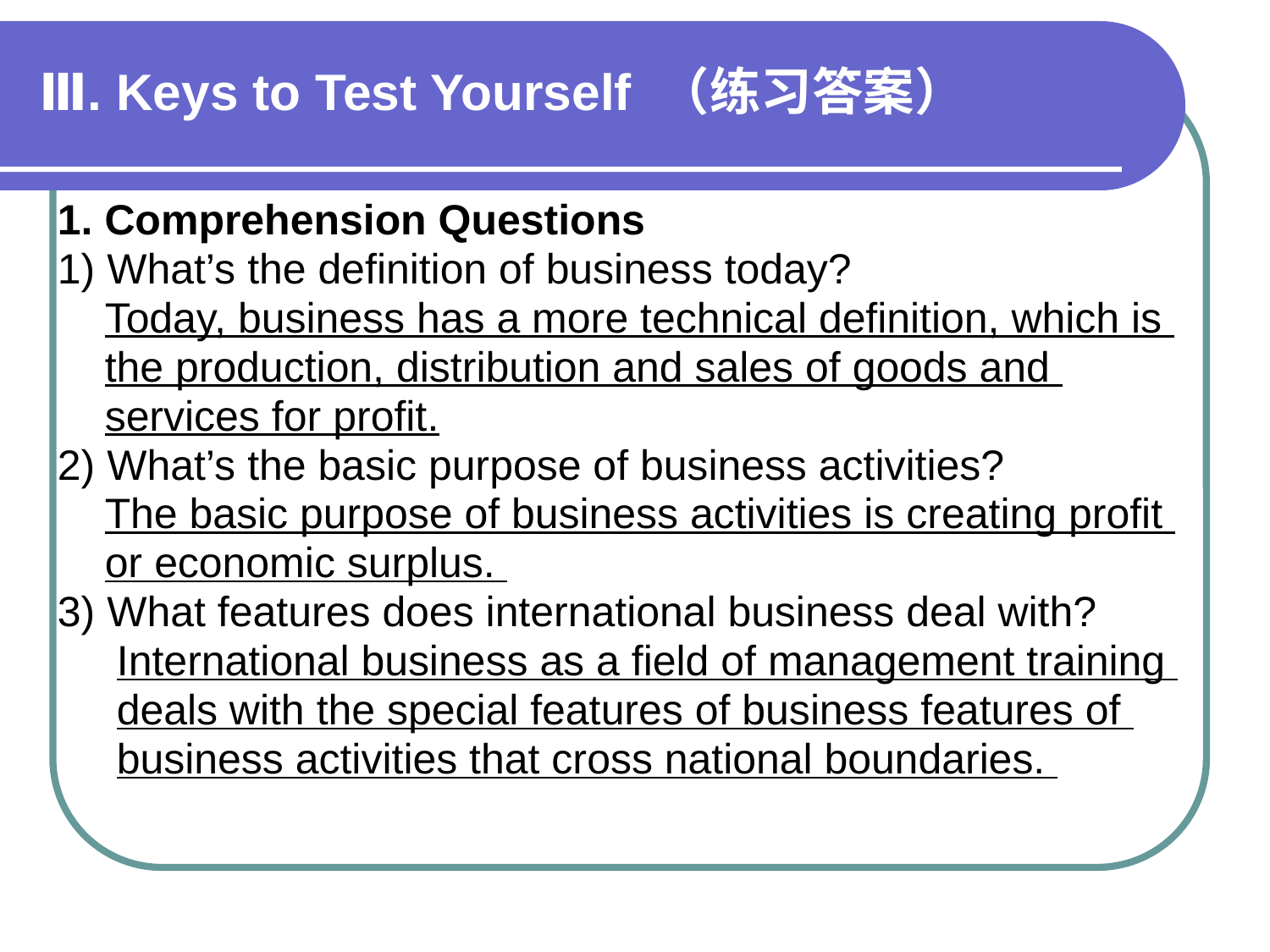

Ⅲ. Keys to Test Yourself （练习答案）
1. Comprehension Questions
1) What’s the definition of business today?
    Today, business has a more technical definition, which is
    the production, distribution and sales of goods and
    services for profit.
2) What’s the basic purpose of business activities?
    The basic purpose of business activities is creating profit
    or economic surplus.
3) What features does international business deal with?
     International business as a field of management training
     deals with the special features of business features of
     business activities that cross national boundaries.